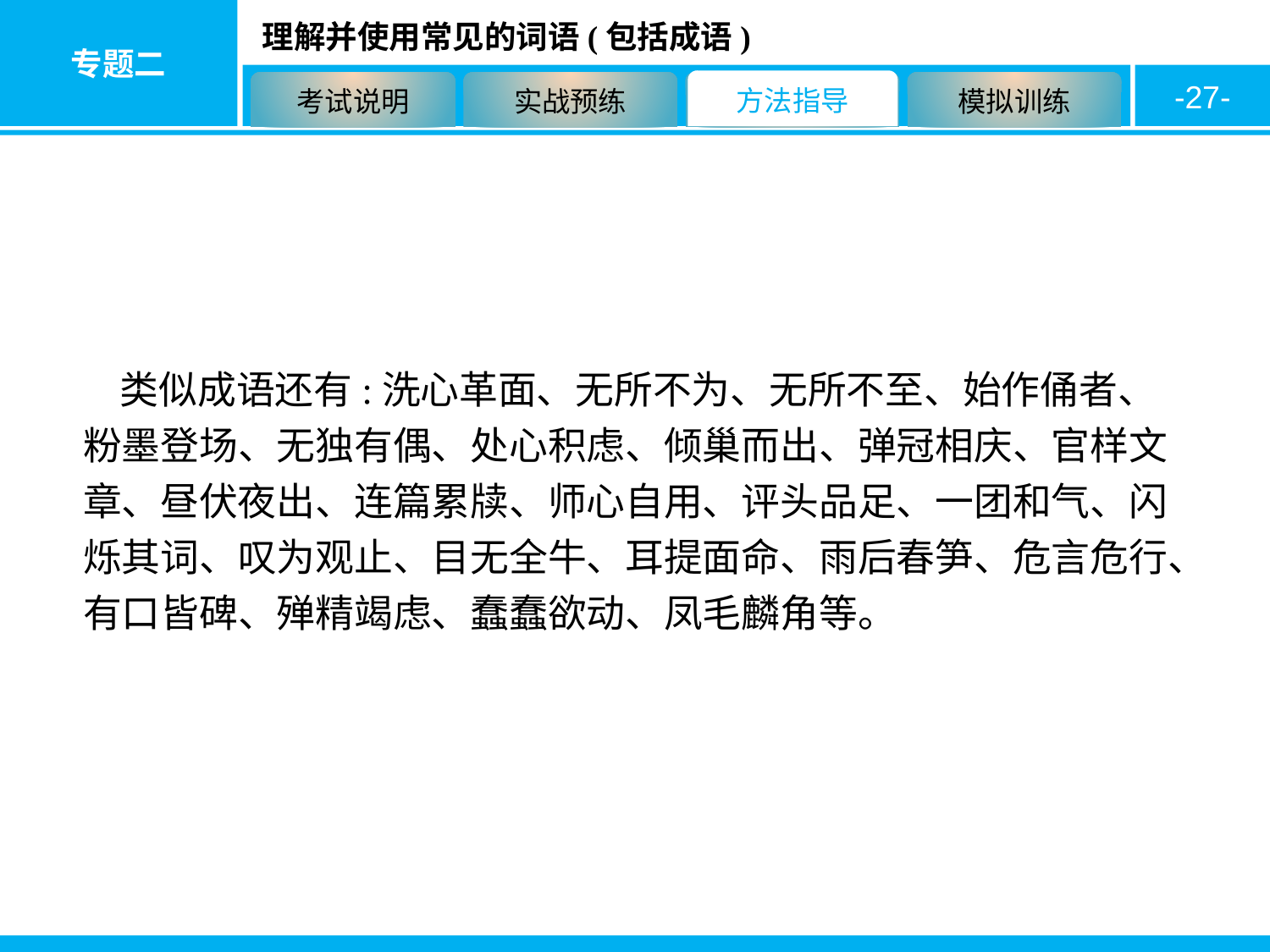

-27-
类似成语还有:洗心革面、无所不为、无所不至、始作俑者、粉墨登场、无独有偶、处心积虑、倾巢而出、弹冠相庆、官样文章、昼伏夜出、连篇累牍、师心自用、评头品足、一团和气、闪烁其词、叹为观止、目无全牛、耳提面命、雨后春笋、危言危行、有口皆碑、殚精竭虑、蠢蠢欲动、凤毛麟角等。